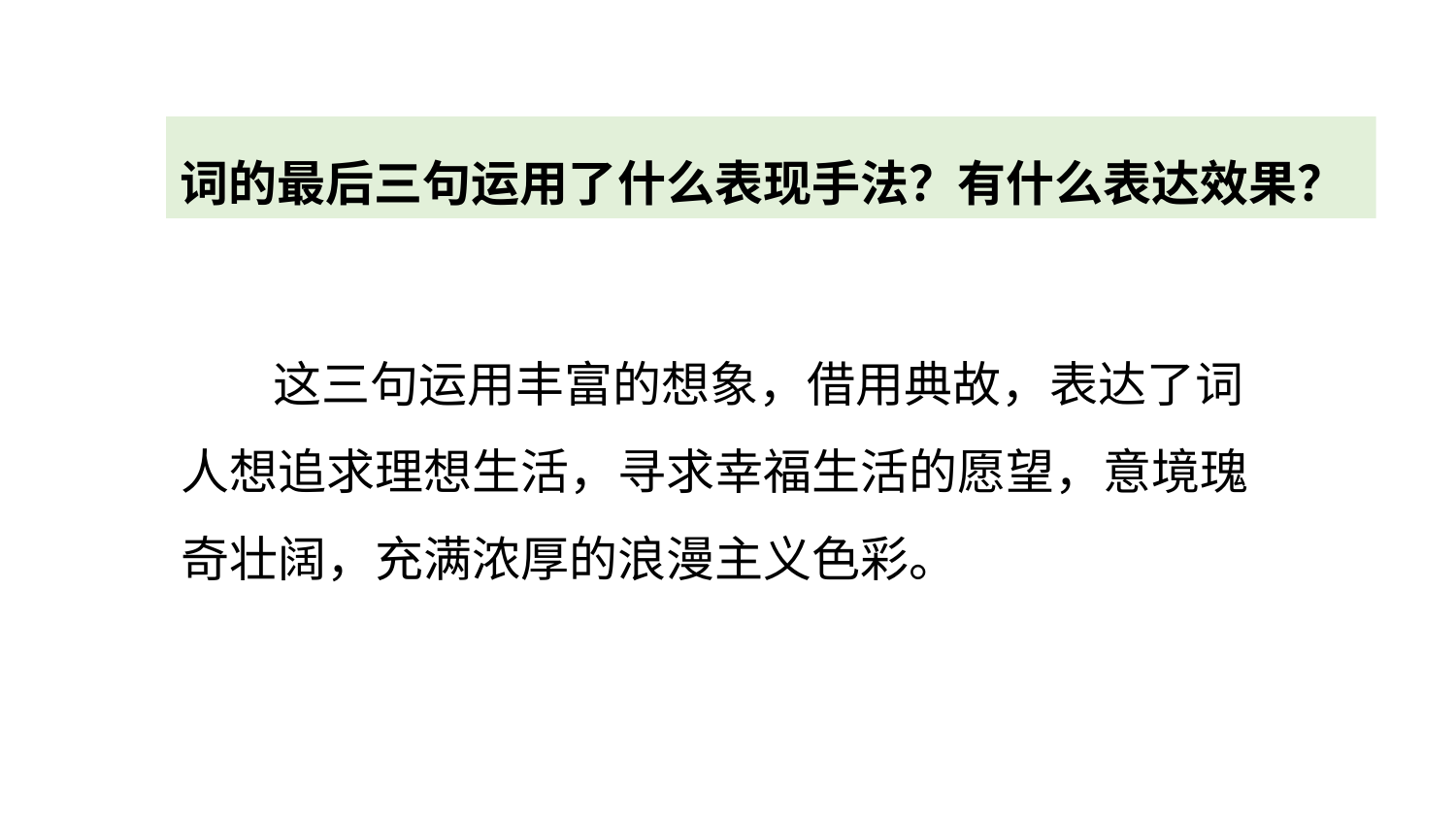

词的最后三句运用了什么表现手法？有什么表达效果？
      这三句运用丰富的想象，借用典故，表达了词人想追求理想生活，寻求幸福生活的愿望，意境瑰奇壮阔，充满浓厚的浪漫主义色彩。